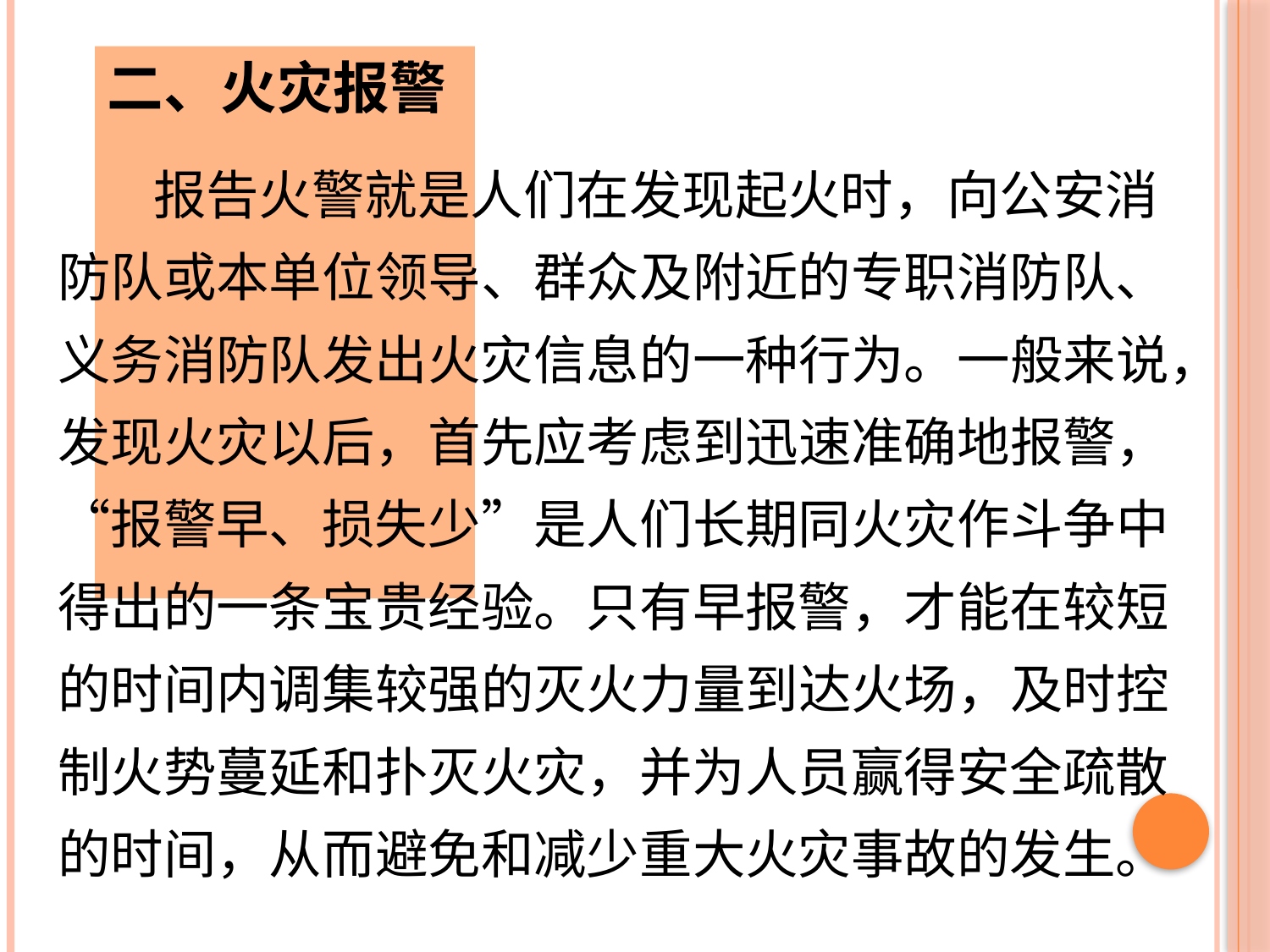

二、火灾报警
       报告火警就是人们在发现起火时，向公安消防队或本单位领导、群众及附近的专职消防队、义务消防队发出火灾信息的一种行为。一般来说，发现火灾以后，首先应考虑到迅速准确地报警，“报警早、损失少”是人们长期同火灾作斗争中得出的一条宝贵经验。只有早报警，才能在较短的时间内调集较强的灭火力量到达火场，及时控制火势蔓延和扑灭火灾，并为人员赢得安全疏散的时间，从而避免和减少重大火灾事故的发生。